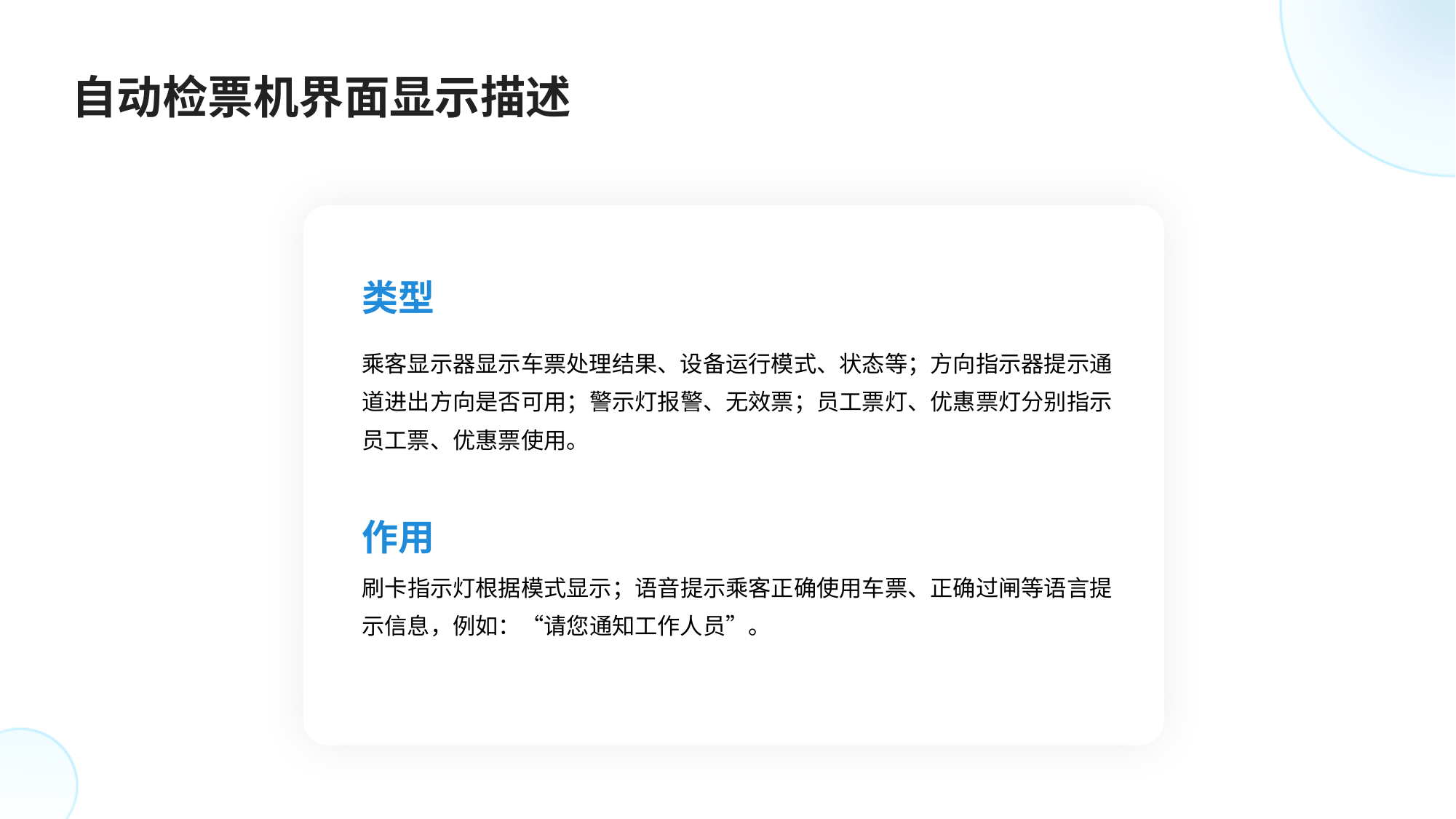

自动检票机界面显示描述

类型
乘客显示器显示车票处理结果、设备运行模式、状态等；方向指示器提示通道进出方向是否可用；警示灯报警、无效票；员工票灯、优惠票灯分别指示员工票、优惠票使用。
作用
刷卡指示灯根据模式显示；语音提示乘客正确使用车票、正确过闸等语言提示信息，例如：“请您通知工作人员”。